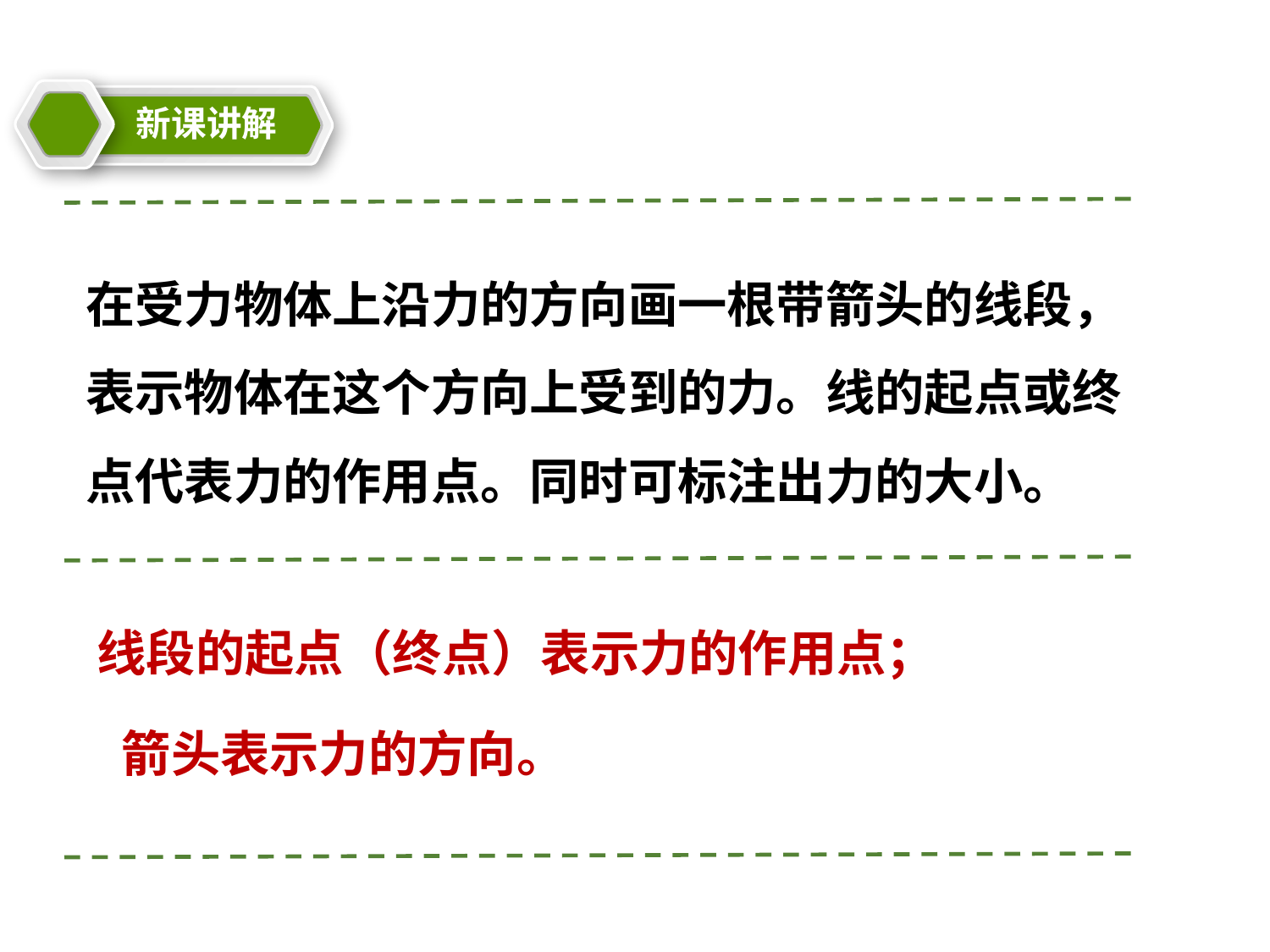

新课讲解
教学目标
21cnjy.com
在受力物体上沿力的方向画一根带箭头的线段，表示物体在这个方向上受到的力。线的起点或终点代表力的作用点。同时可标注出力的大小。
线段的起点（终点）表示力的作用点；

箭头表示力的方向。